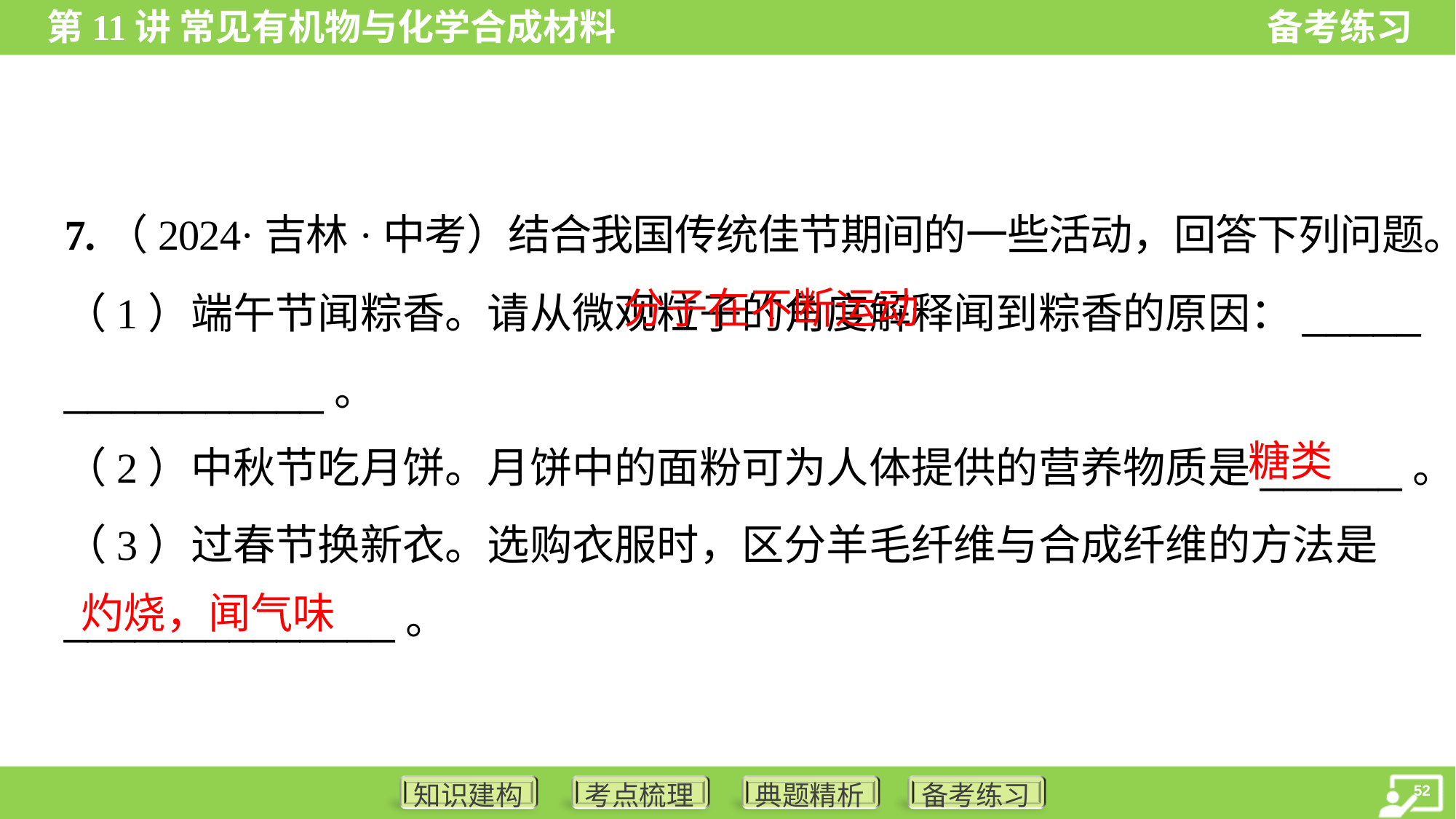

7.（2024·吉林·中考）结合我国传统佳节期间的一些活动，回答下列问题。
                                                          分子在不断运动
（1）端午节闻粽香。请从微观粒子的角度解释闻到粽香的原因：_____
___________。
（2）中秋节吃月饼。月饼中的面粉可为人体提供的营养物质是______。
（3）过春节换新衣。选购衣服时，区分羊毛纤维与合成纤维的方法是
______________。
糖类
灼烧，闻气味